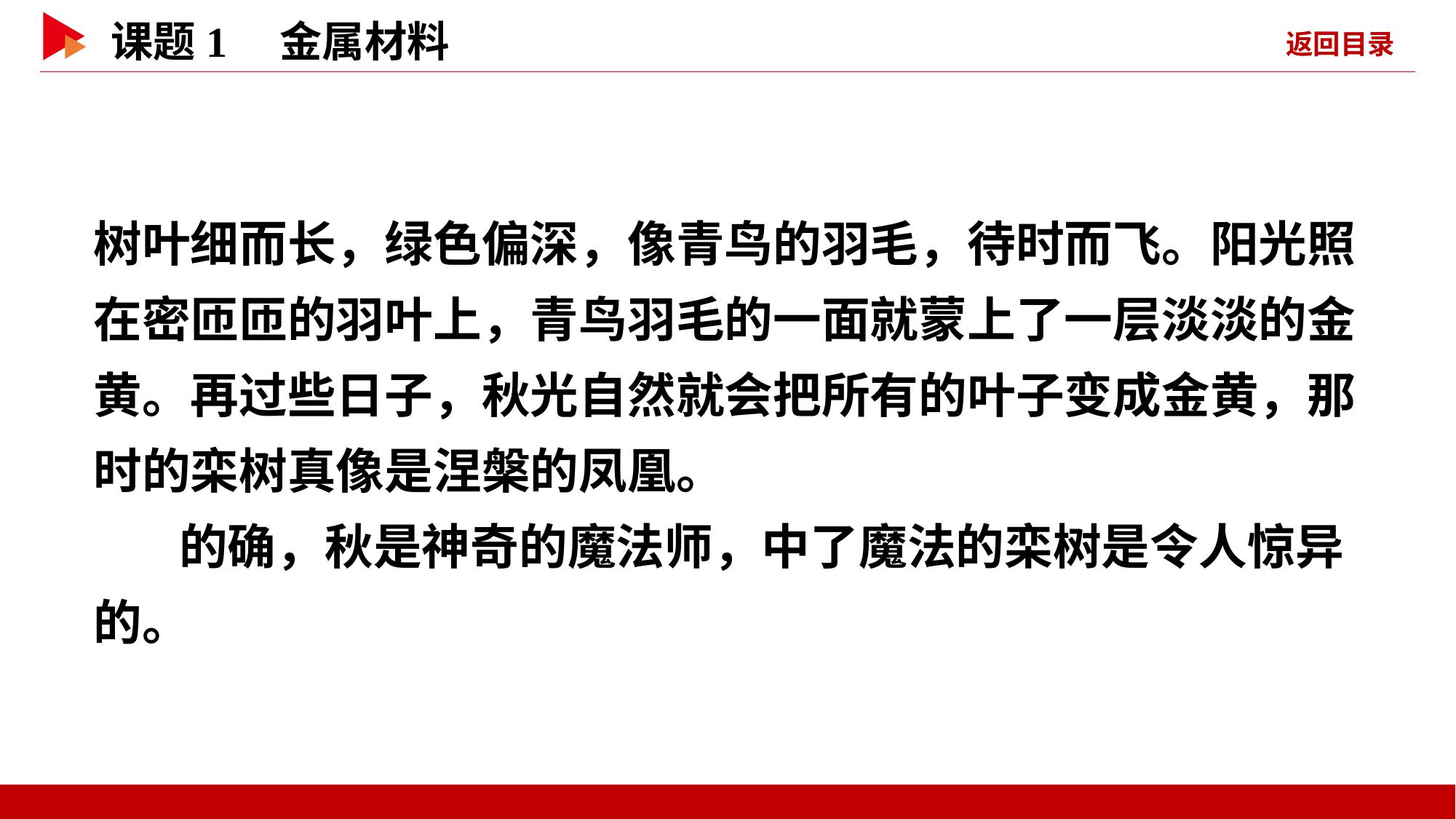

树叶细而长，绿色偏深，像青鸟的羽毛，待时而飞。阳光照在密匝匝的羽叶上，青鸟羽毛的一面就蒙上了一层淡淡的金黄。再过些日子，秋光自然就会把所有的叶子变成金黄，那时的栾树真像是涅槃的凤凰。
的确，秋是神奇的魔法师，中了魔法的栾树是令人惊异的。